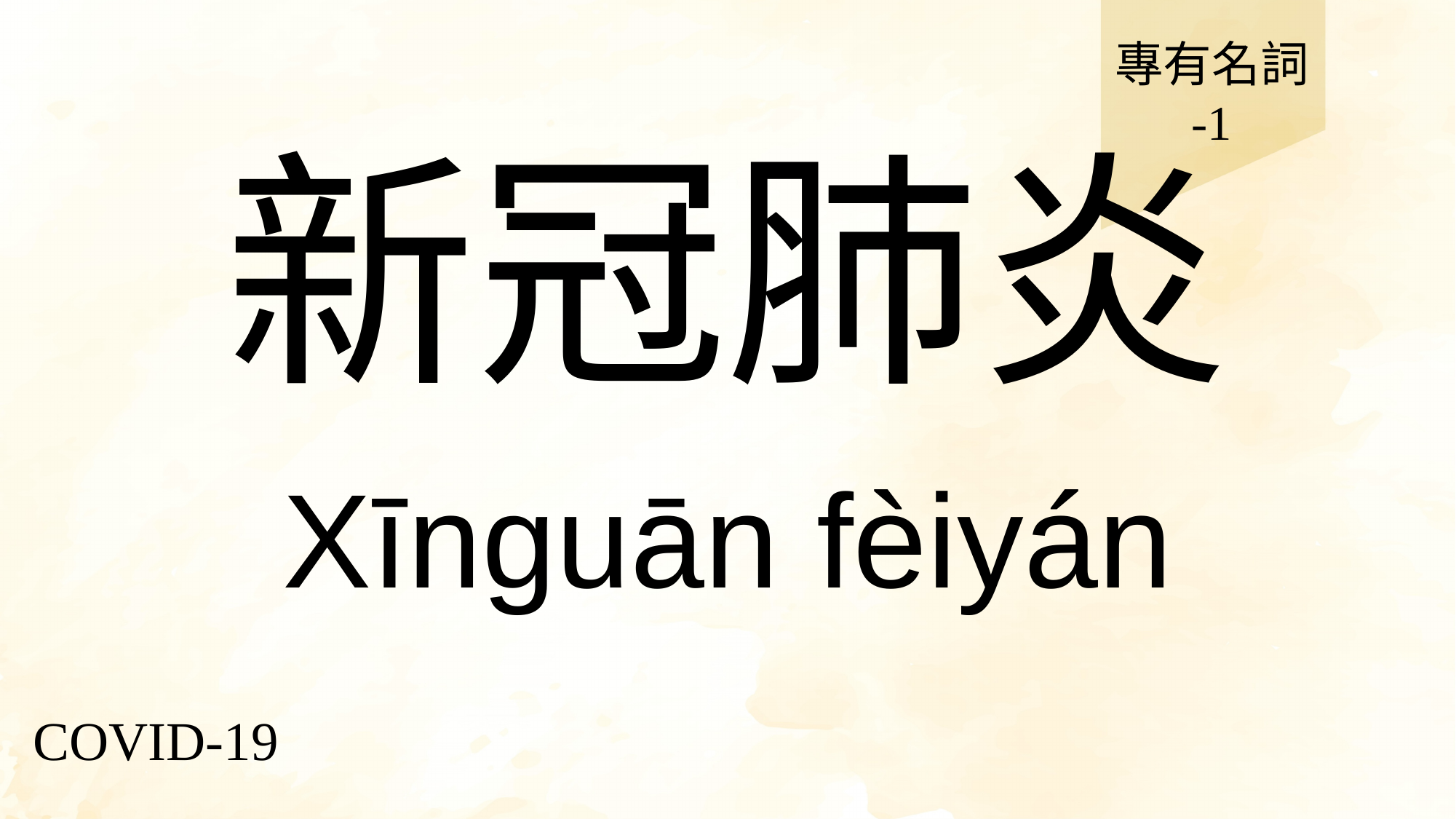

專有名詞
-1
# 新冠肺炎
Xīnguān fèiyán
COVID-19